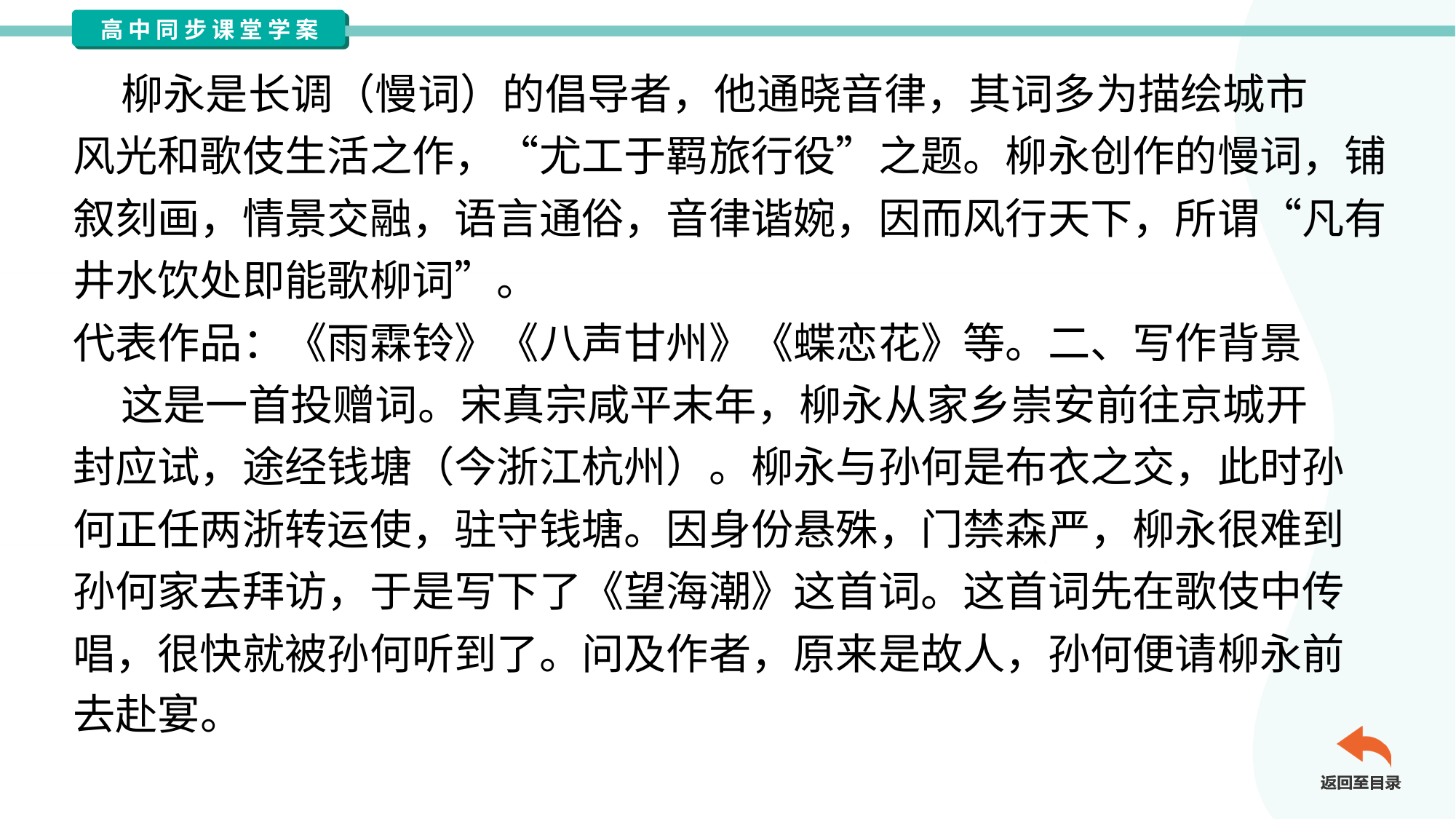

柳永是长调（慢词）的倡导者，他通晓音律，其词多为描绘城市
风光和歌伎生活之作，“尤工于羁旅行役”之题。柳永创作的慢词，铺
叙刻画，情景交融，语言通俗，音律谐婉，因而风行天下，所谓“凡有
井水饮处即能歌柳词”。
代表作品：《雨霖铃》《八声甘州》《蝶恋花》等。二、写作背景
    这是一首投赠词。宋真宗咸平末年，柳永从家乡崇安前往京城开
封应试，途经钱塘（今浙江杭州）。柳永与孙何是布衣之交，此时孙
何正任两浙转运使，驻守钱塘。因身份悬殊，门禁森严，柳永很难到
孙何家去拜访，于是写下了《望海潮》这首词。这首词先在歌伎中传
唱，很快就被孙何听到了。问及作者，原来是故人，孙何便请柳永前
去赴宴。#2